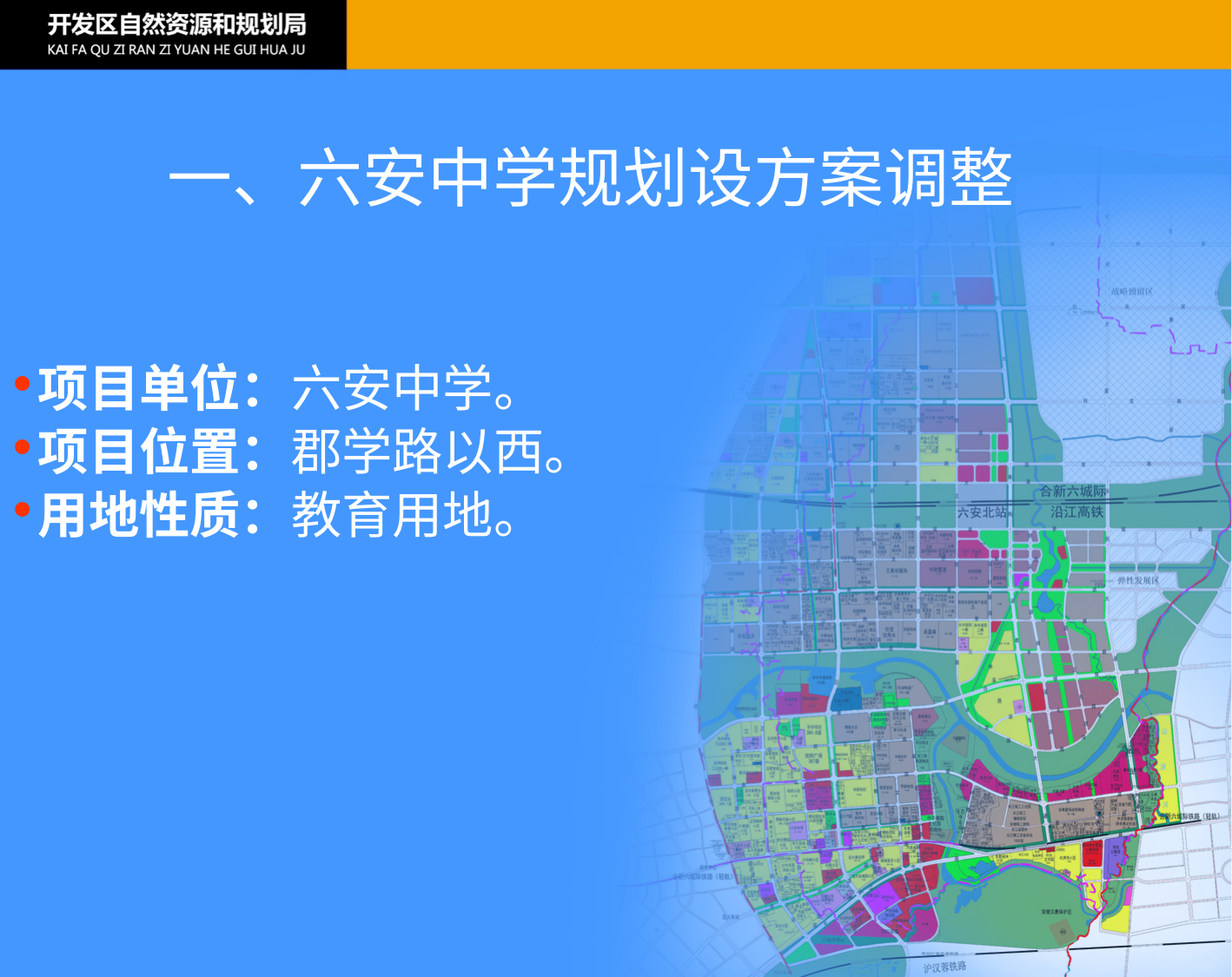

一、六安中学规划设方案调整
项目单位：六安中学。
项目位置：郡学路以西。
用地性质：教育用地。